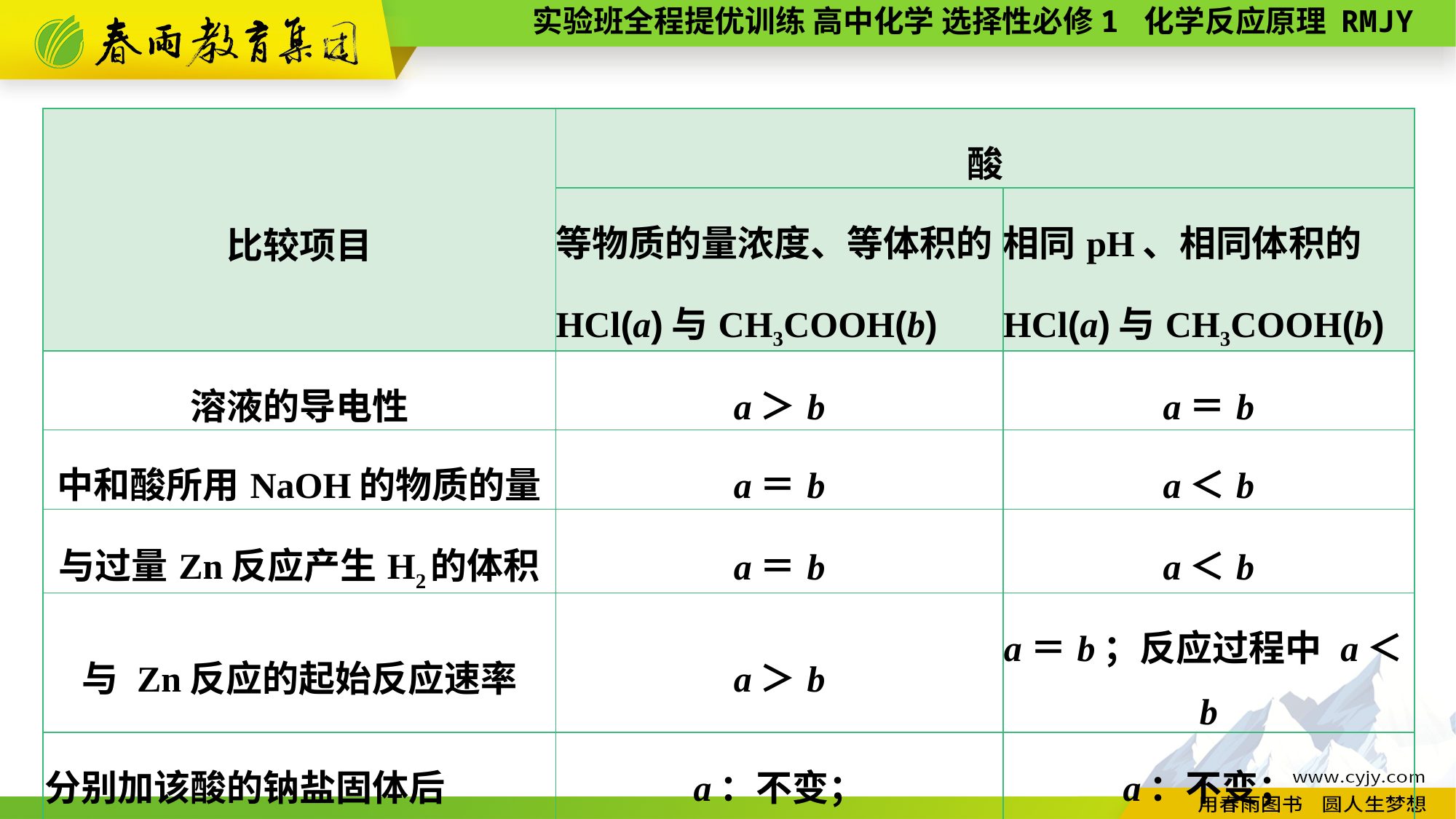

| 比较项目 | 酸 |  |
| --- | --- | --- |
|  | 等物质的量浓度、等体积的HCl(a)与CH3COOH(b) | 相同pH、相同体积的HCl(a)与CH3COOH(b) |
| 溶液的导电性 | a＞b | a＝b |
| 中和酸所用NaOH的物质的量 | a＝b | a＜b |
| 与过量Zn反应产生H2的体积 | a＝b | a＜b |
| 与 Zn反应的起始反应速率 | a＞b | a＝b；反应过程中 a＜b |
| 分别加该酸的钠盐固体后pH(忽略溶液体积变化) | a：不变； b：变大 | a：不变； b：变大 |